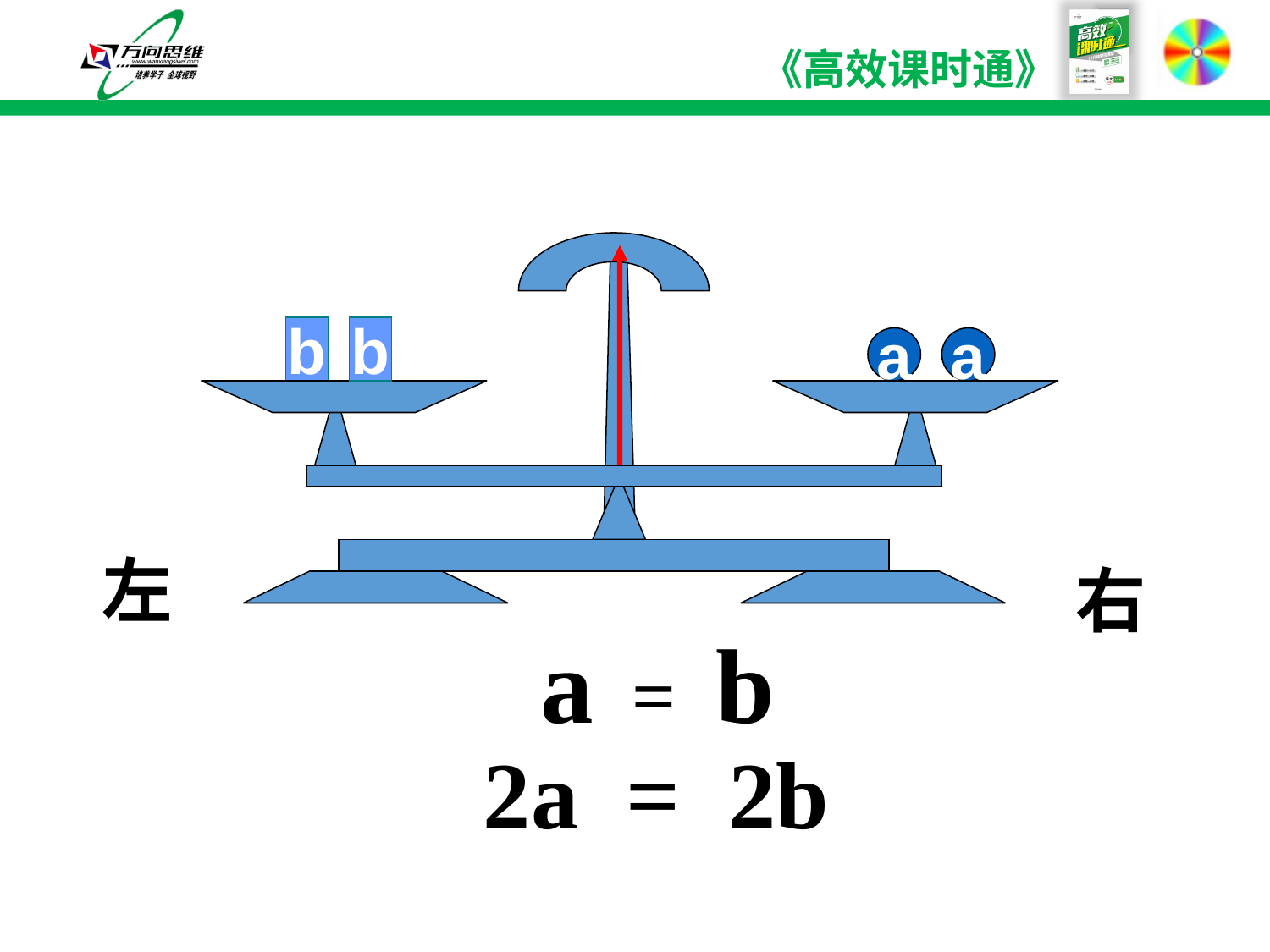

b
b
a
a

左
右
a  =  b
2a  =  2b